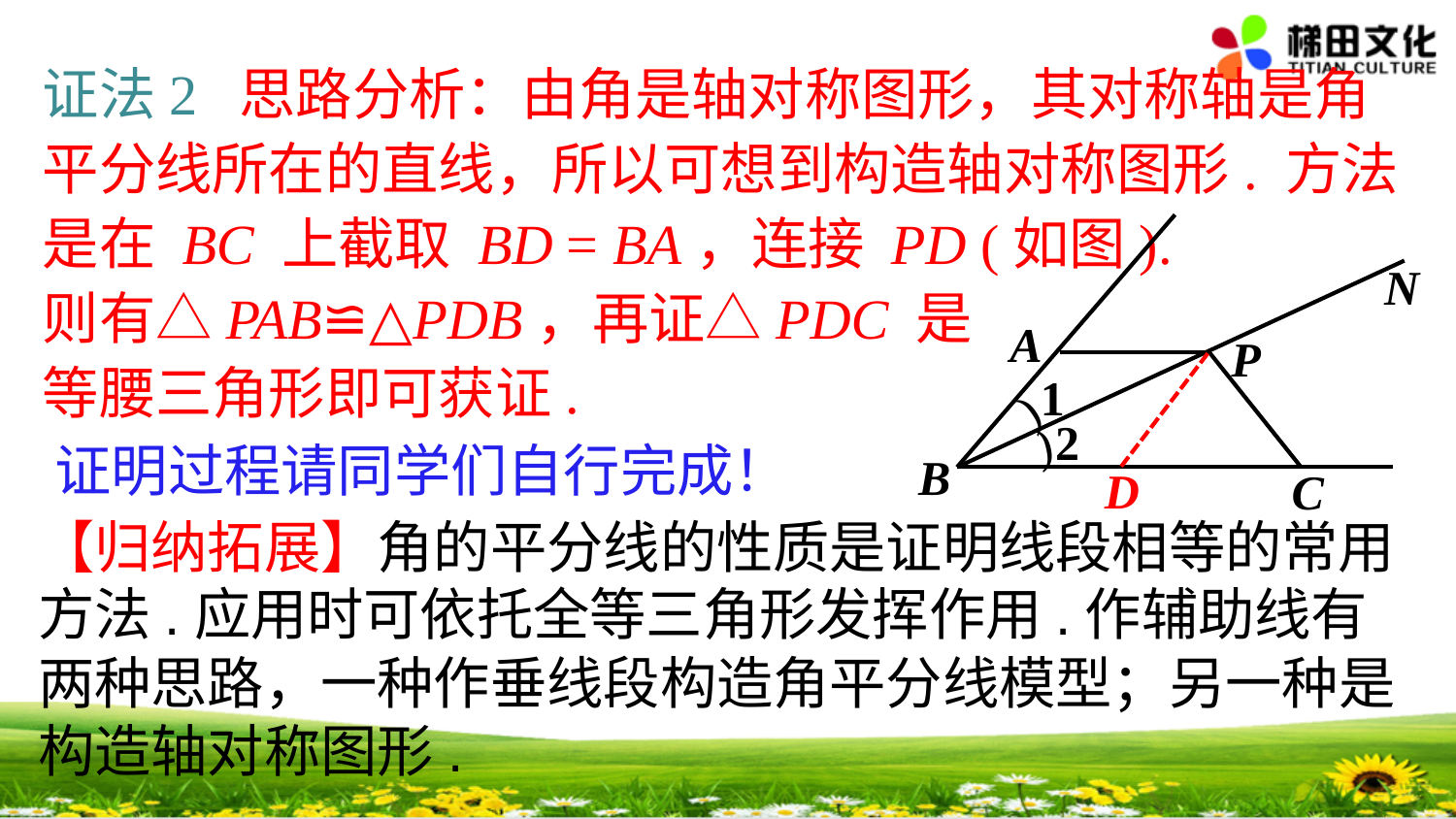

证法2  思路分析：由角是轴对称图形，其对称轴是角平分线所在的直线，所以可想到构造轴对称图形. 方法是在 BC 上截取 BD = BA，连接 PD (如图).
则有△PAB≌△PDB，再证△PDC 是
等腰三角形即可获证.
N
A
P
1
)
)
2
C
D
证明过程请同学们自行完成！
B
【归纳拓展】角的平分线的性质是证明线段相等的常用方法.应用时可依托全等三角形发挥作用.作辅助线有两种思路，一种作垂线段构造角平分线模型；另一种是构造轴对称图形.